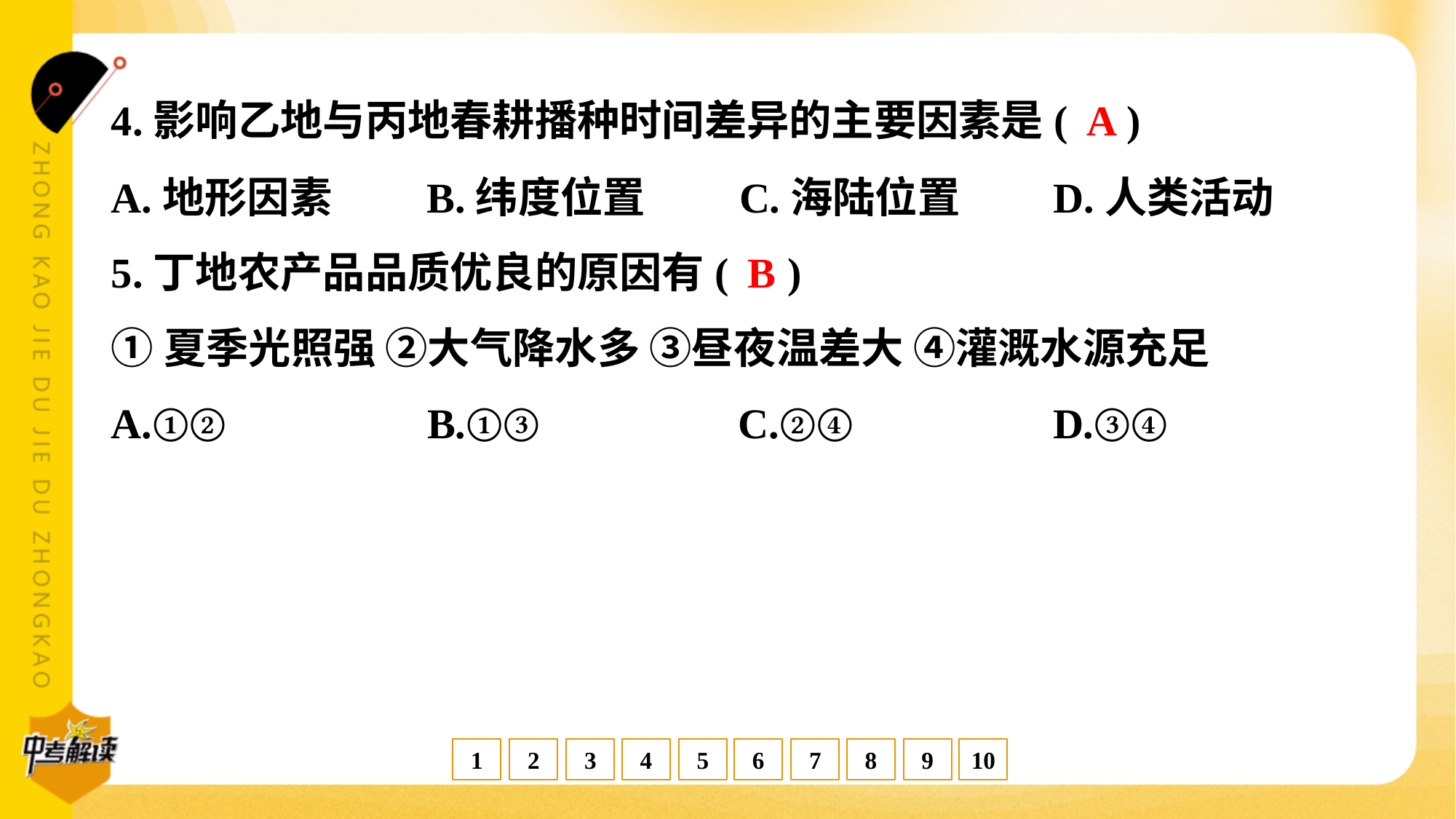

A
4.影响乙地与丙地春耕播种时间差异的主要因素是(     )
A.地形因素	B.纬度位置	C.海陆位置	D.人类活动
B
5.丁地农产品品质优良的原因有(     )
①夏季光照强 ②大气降水多 ③昼夜温差大 ④灌溉水源充足
A.①②	B.①③	C.②④	D.③④